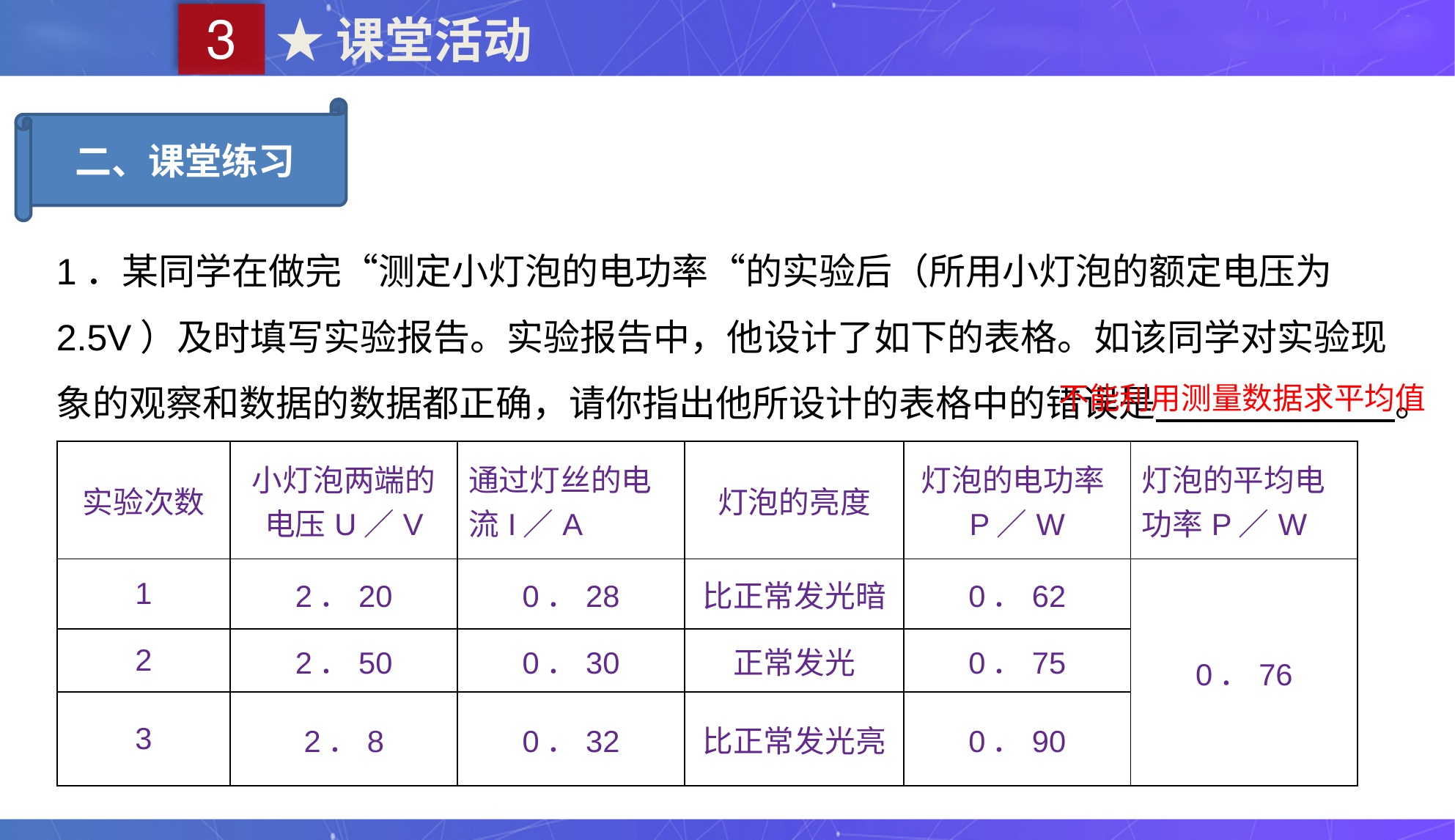

3
★课堂活动
二、课堂练习
1．某同学在做完“测定小灯泡的电功率“的实验后（所用小灯泡的额定电压为2.5V）及时填写实验报告。实验报告中，他设计了如下的表格。如该同学对实验现象的观察和数据的数据都正确，请你指出他所设计的表格中的错误是                             。
不能利用测量数据求平均值
| 实验次数 | 小灯泡两端的电压U／V | 通过灯丝的电流I／A | 灯泡的亮度 | 灯泡的电功率P／W | 灯泡的平均电功率P／W |
| --- | --- | --- | --- | --- | --- |
| 1 | 2．20 | 0．28 | 比正常发光暗 | 0．62 | 0．76 |
| 2 | 2．50 | 0．30 | 正常发光 | 0．75 |  |
| 3 | 2．8 | 0．32 | 比正常发光亮 | 0．90 |  |